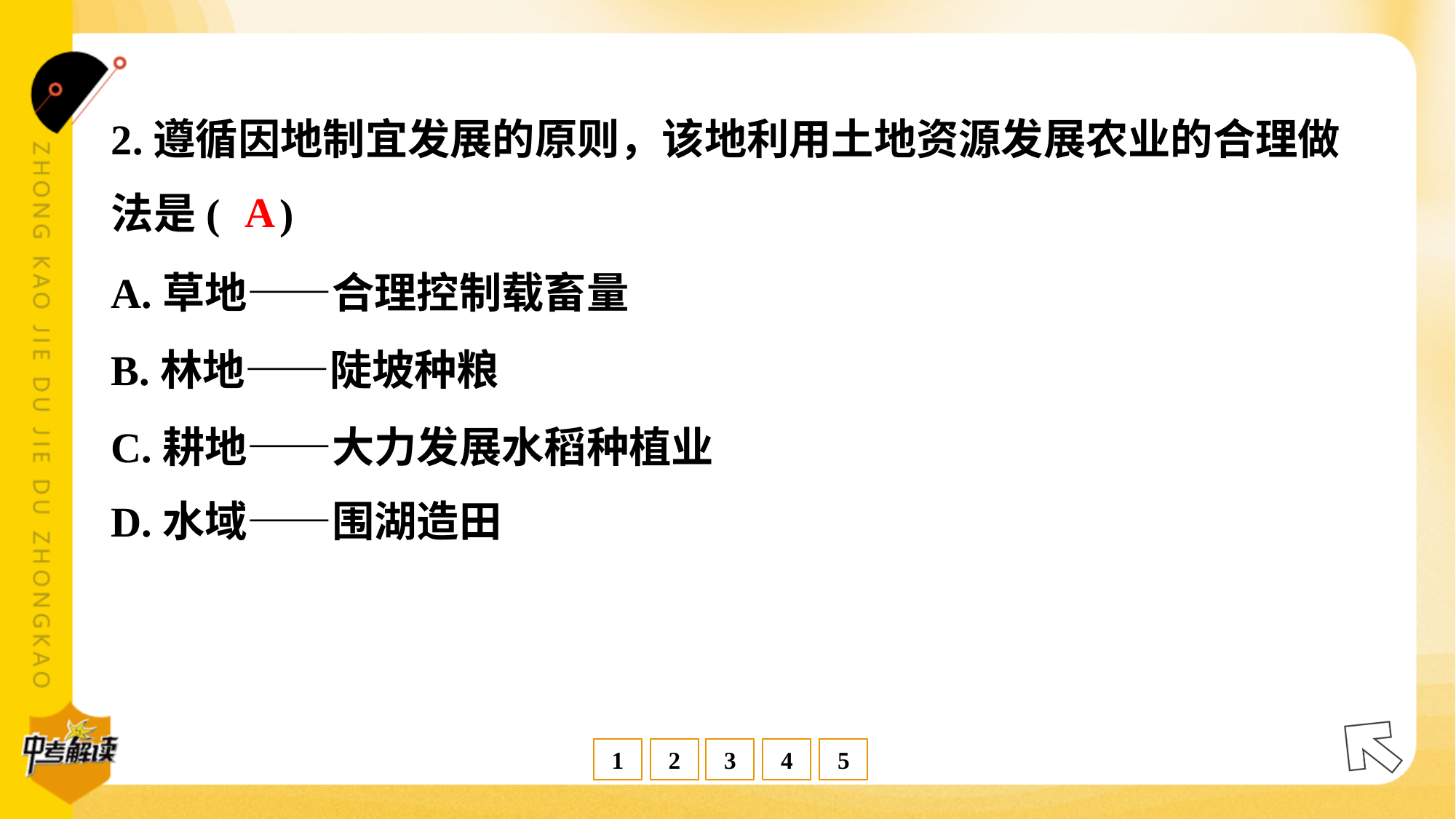

2.遵循因地制宜发展的原则，该地利用土地资源发展农业的合理做
法是(     )
A
A.草地——合理控制载畜量
B.林地——陡坡种粮
C.耕地——大力发展水稻种植业
D.水域——围湖造田